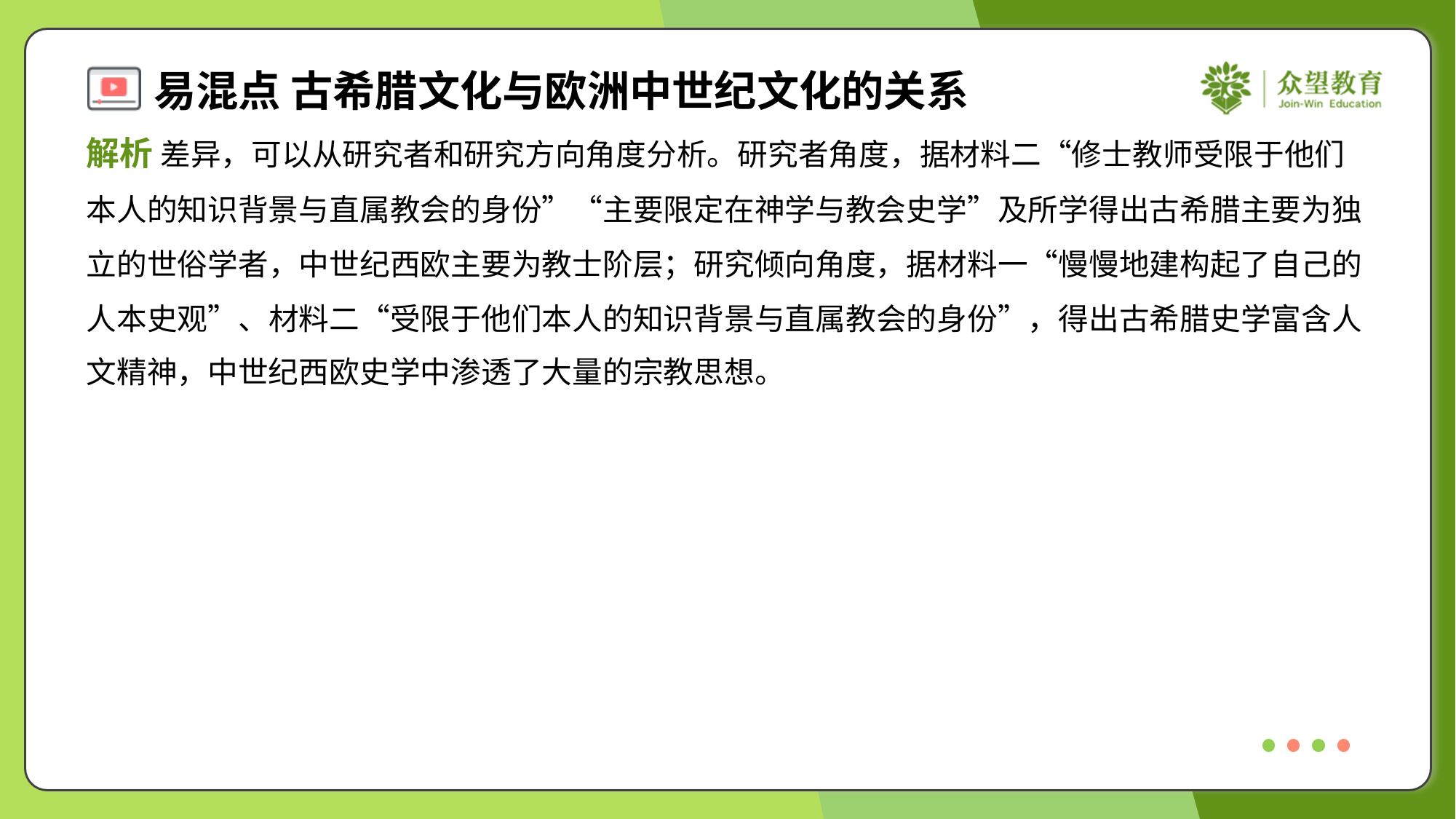

解析 差异，可以从研究者和研究方向角度分析。研究者角度，据材料二“修士教师受限于他们
本人的知识背景与直属教会的身份”“主要限定在神学与教会史学”及所学得出古希腊主要为独
立的世俗学者，中世纪西欧主要为教士阶层；研究倾向角度，据材料一“慢慢地建构起了自己的
人本史观”、材料二“受限于他们本人的知识背景与直属教会的身份”，得出古希腊史学富含人
文精神，中世纪西欧史学中渗透了大量的宗教思想。